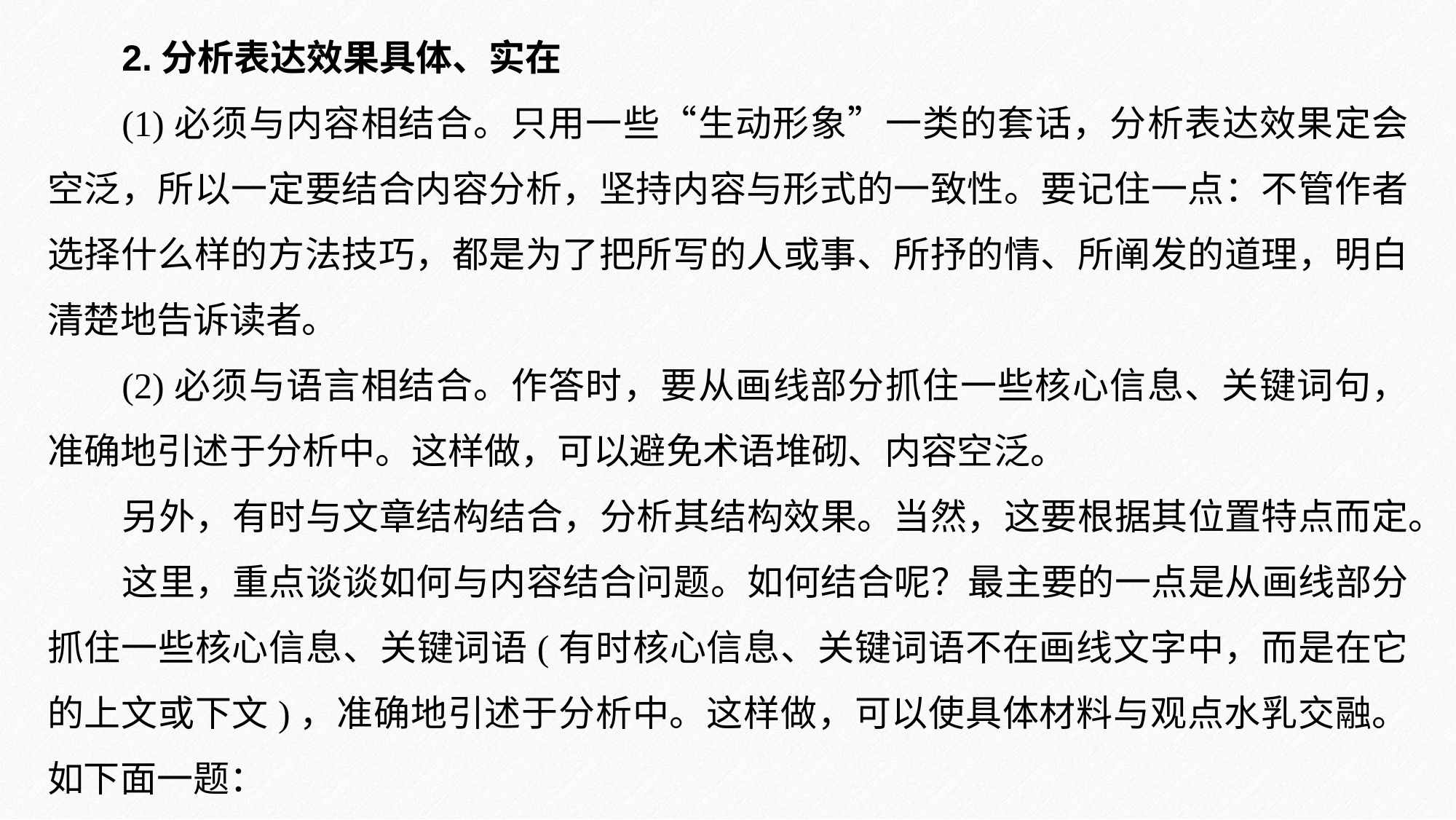

2.分析表达效果具体、实在
(1)必须与内容相结合。只用一些“生动形象”一类的套话，分析表达效果定会空泛，所以一定要结合内容分析，坚持内容与形式的一致性。要记住一点：不管作者选择什么样的方法技巧，都是为了把所写的人或事、所抒的情、所阐发的道理，明白清楚地告诉读者。
(2)必须与语言相结合。作答时，要从画线部分抓住一些核心信息、关键词句，准确地引述于分析中。这样做，可以避免术语堆砌、内容空泛。
另外，有时与文章结构结合，分析其结构效果。当然，这要根据其位置特点而定。
这里，重点谈谈如何与内容结合问题。如何结合呢？最主要的一点是从画线部分抓住一些核心信息、关键词语(有时核心信息、关键词语不在画线文字中，而是在它的上文或下文)，准确地引述于分析中。这样做，可以使具体材料与观点水乳交融。如下面一题：